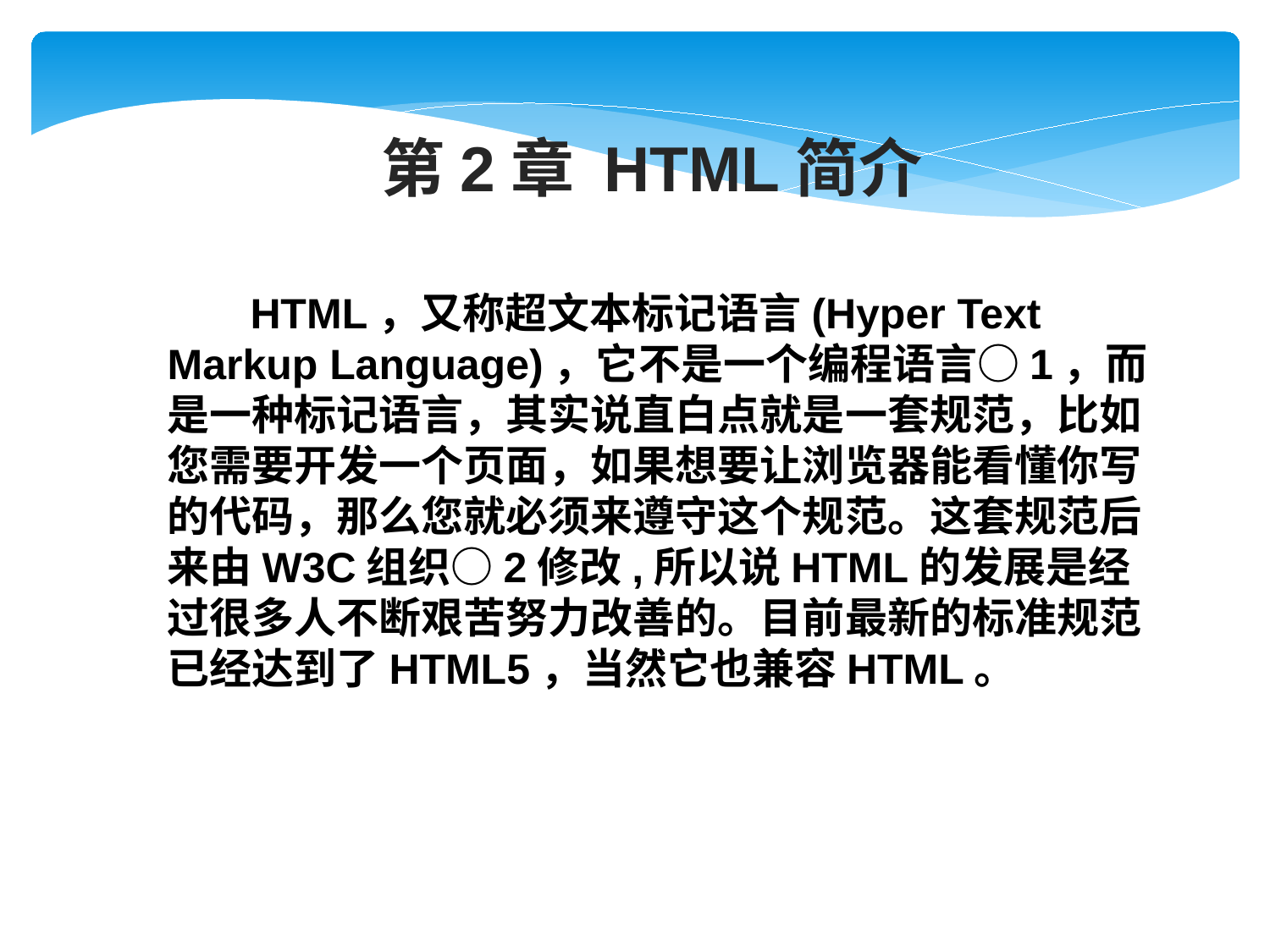

第2章 HTML简介
       HTML，又称超文本标记语言(Hyper Text Markup Language)，它不是一个编程语言○1，而是一种标记语言，其实说直白点就是一套规范，比如您需要开发一个页面，如果想要让浏览器能看懂你写的代码，那么您就必须来遵守这个规范。这套规范后来由W3C组织○2修改,所以说HTML的发展是经过很多人不断艰苦努力改善的。目前最新的标准规范已经达到了HTML5，当然它也兼容HTML。